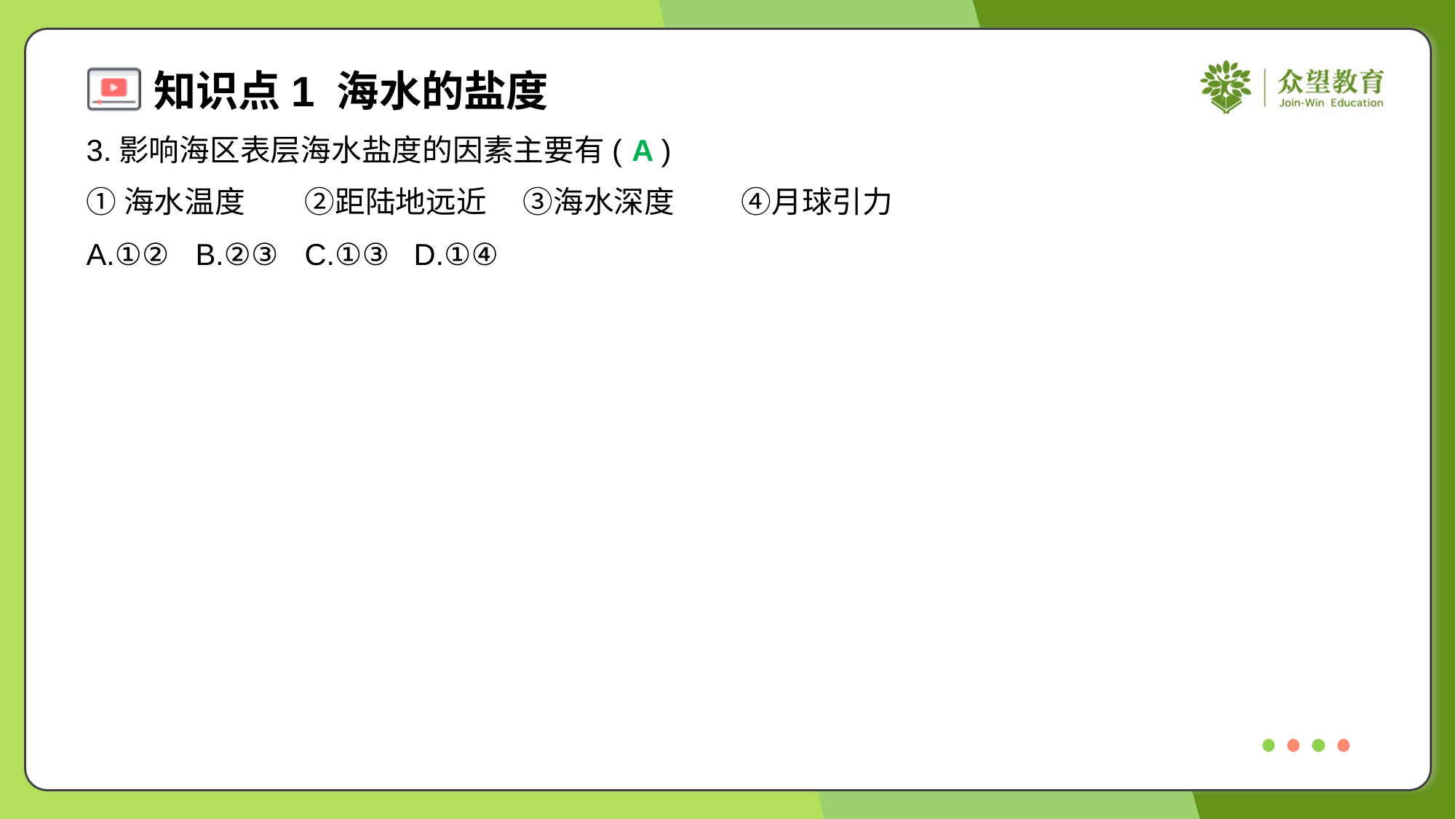

3.影响海区表层海水盐度的因素主要有(     )
A
①海水温度	②距陆地远近	③海水深度	④月球引力
A.①②	B.②③	C.①③	D.①④